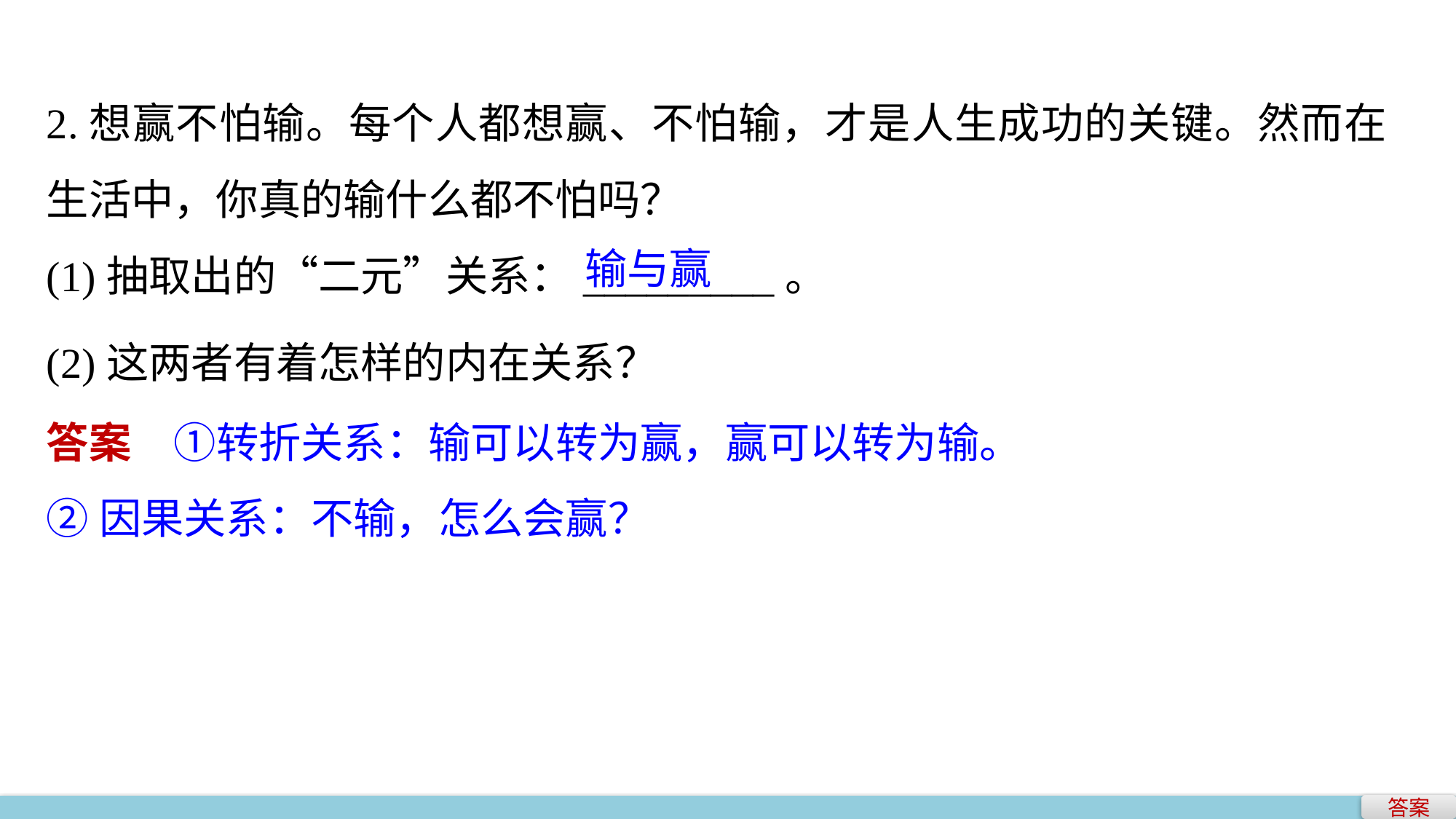

2.想赢不怕输。每个人都想赢、不怕输，才是人生成功的关键。然而在生活中，你真的输什么都不怕吗？
(1)抽取出的“二元”关系：_________。
输与赢
(2)这两者有着怎样的内在关系？
答案　①转折关系：输可以转为赢，赢可以转为输。
②因果关系：不输，怎么会赢？
答案